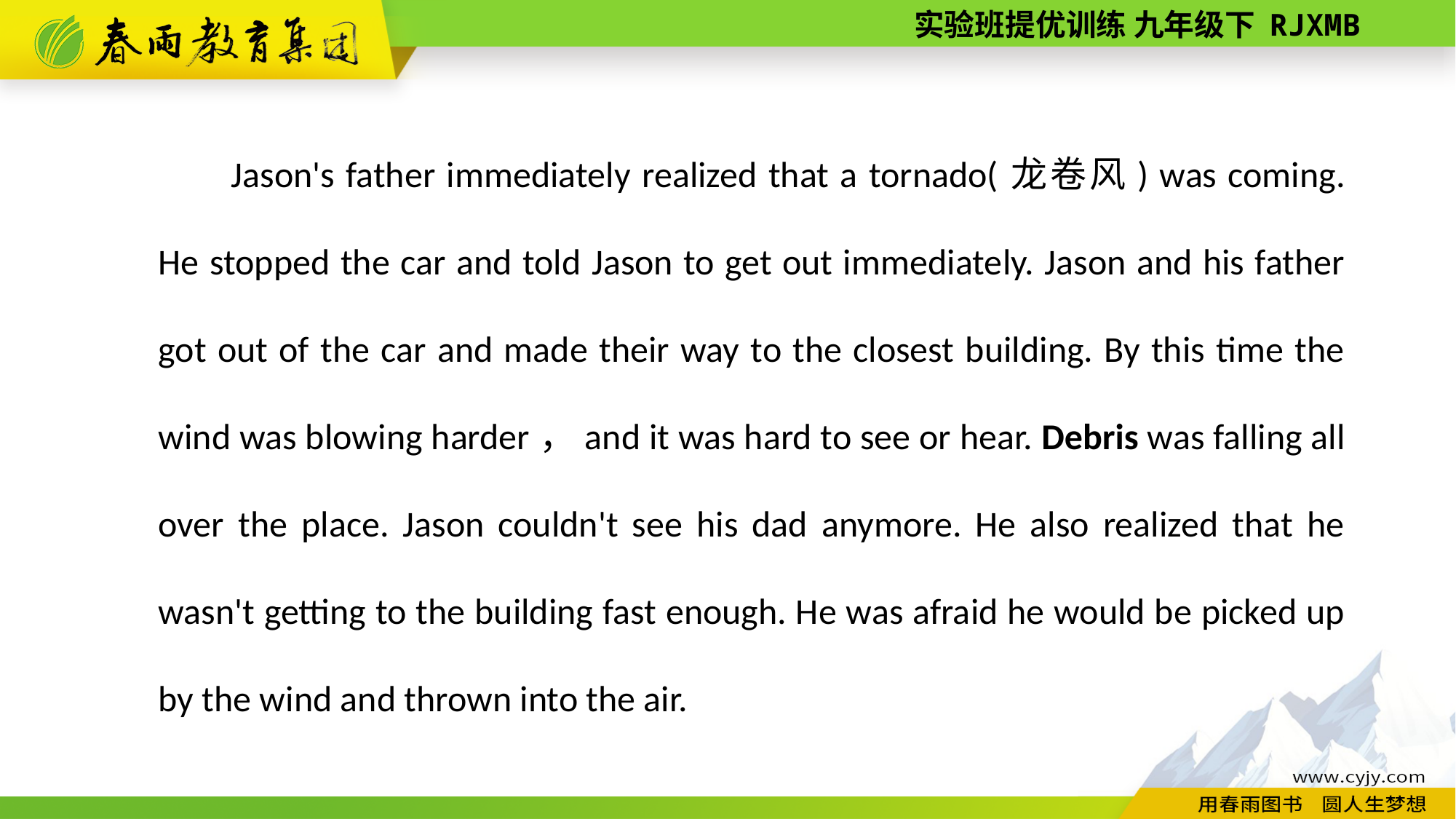

Jason's father immediately realized that a tornado(龙卷风) was coming. He stopped the car and told Jason to get out immediately. Jason and his father got out of the car and made their way to the closest building. By this time the wind was blowing harder，and it was hard to see or hear. Debris was falling all over the place. Jason couldn't see his dad anymore. He also realized that he wasn't getting to the building fast enough. He was afraid he would be picked up by the wind and thrown into the air.